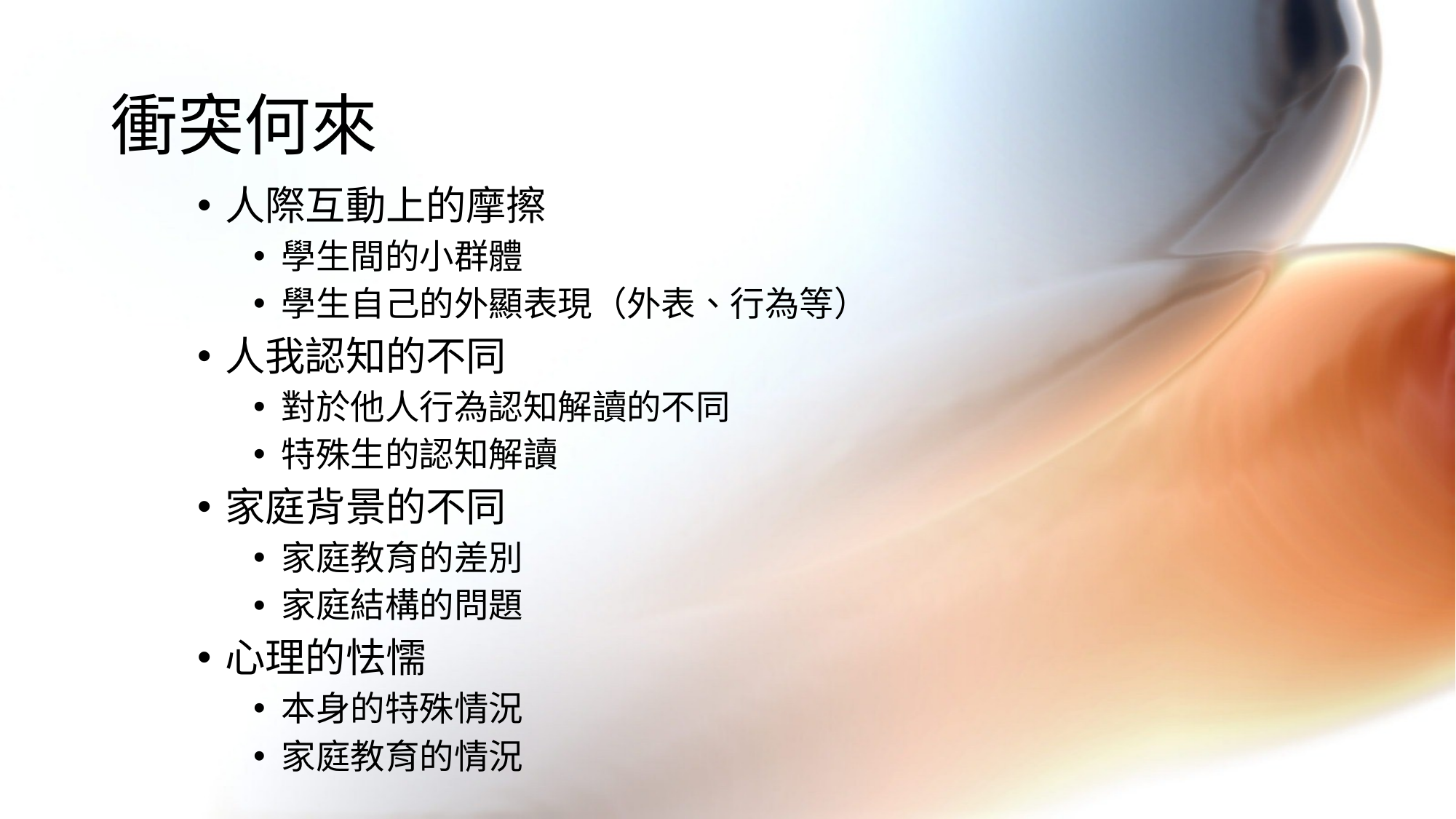

# 衝突何來
人際互動上的摩擦
學生間的小群體
學生自己的外顯表現（外表、行為等）
人我認知的不同
對於他人行為認知解讀的不同
特殊生的認知解讀
家庭背景的不同
家庭教育的差別
家庭結構的問題
心理的怯懦
本身的特殊情況
家庭教育的情況